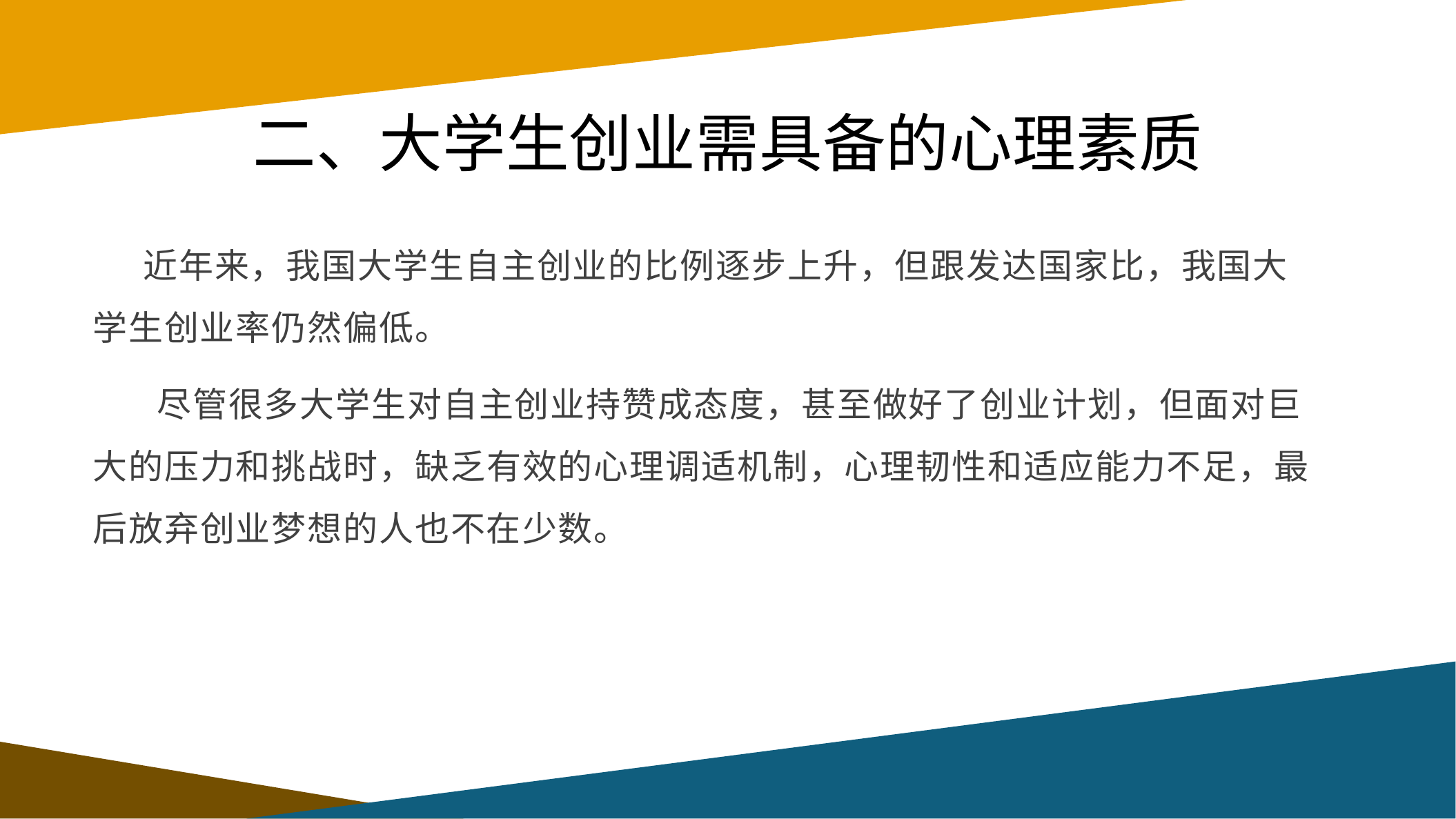

# 二、大学生创业需具备的心理素质
         近年来，我国大学生自主创业的比例逐步上升，但跟发达国家比，我国大学生创业率仍然偏低。
         尽管很多大学生对自主创业持赞成态度，甚至做好了创业计划，但面对巨大的压力和挑战时，缺乏有效的心理调适机制，心理韧性和适应能力不足，最后放弃创业梦想的人也不在少数。